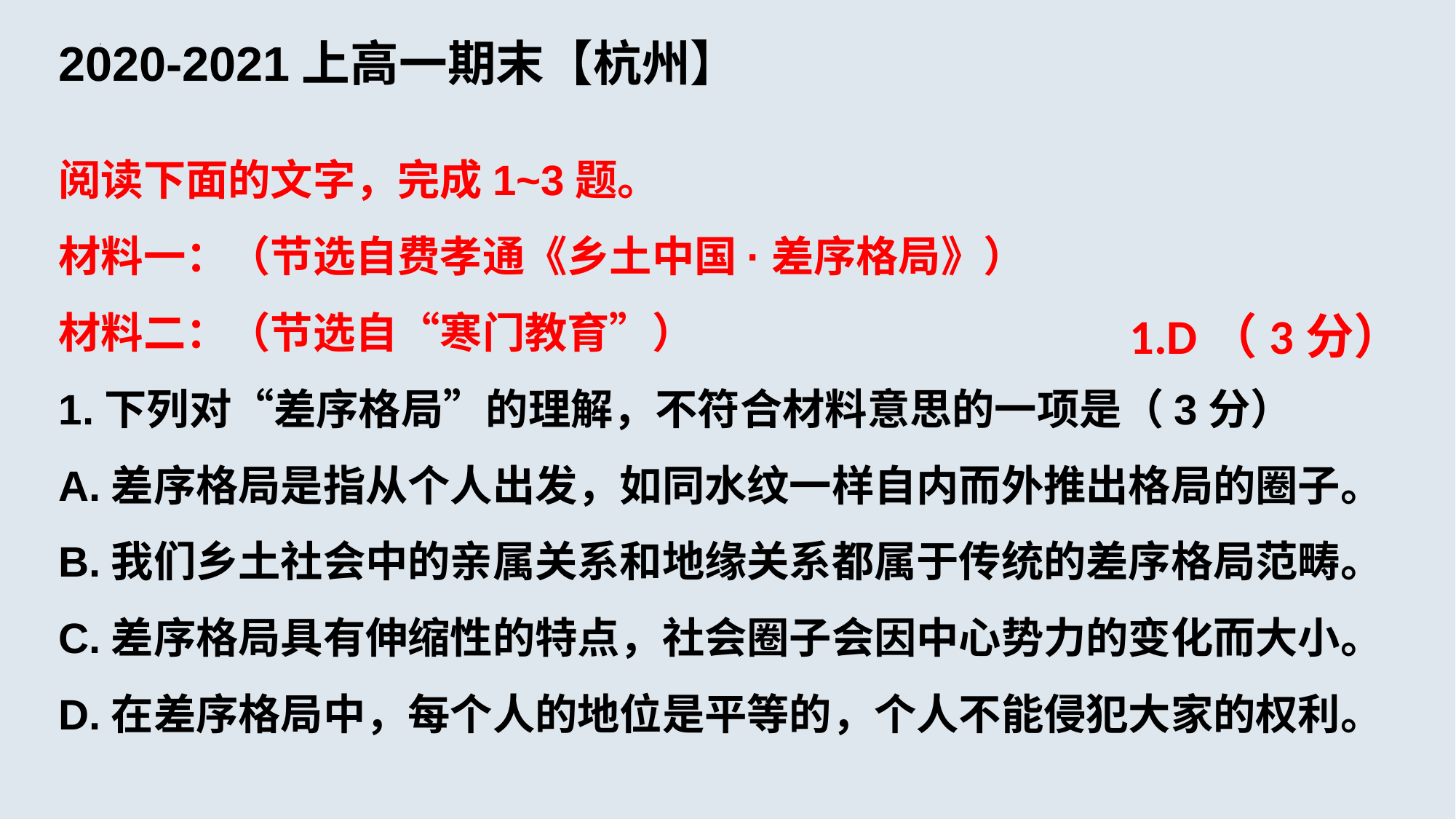

# 2020-2021上高一期末【杭州】
阅读下面的文字，完成1~3题。
材料一：（节选自费孝通《乡土中国·差序格局》）
材料二：（节选自“寒门教育”）
1.下列对“差序格局”的理解，不符合材料意思的一项是（3分）
A.差序格局是指从个人出发，如同水纹一样自内而外推出格局的圈子。
B.我们乡土社会中的亲属关系和地缘关系都属于传统的差序格局范畴。
C.差序格局具有伸缩性的特点，社会圈子会因中心势力的变化而大小。
D.在差序格局中，每个人的地位是平等的，个人不能侵犯大家的权利。
1.D（3分）